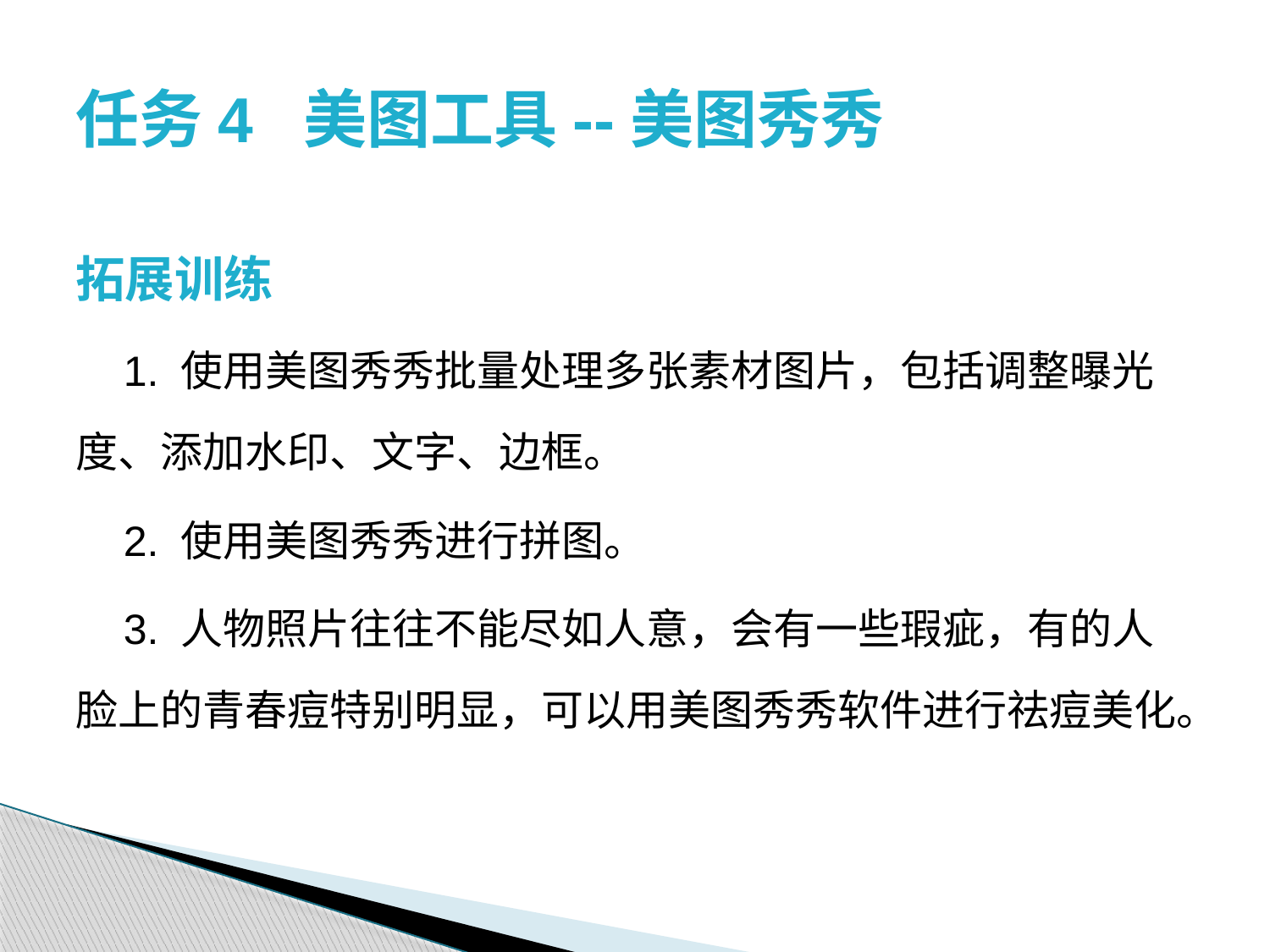

# 任务4  美图工具--美图秀秀
拓展训练
    1. 使用美图秀秀批量处理多张素材图片，包括调整曝光度、添加水印、文字、边框。
    2. 使用美图秀秀进行拼图。
    3. 人物照片往往不能尽如人意，会有一些瑕疵，有的人脸上的青春痘特别明显，可以用美图秀秀软件进行祛痘美化。